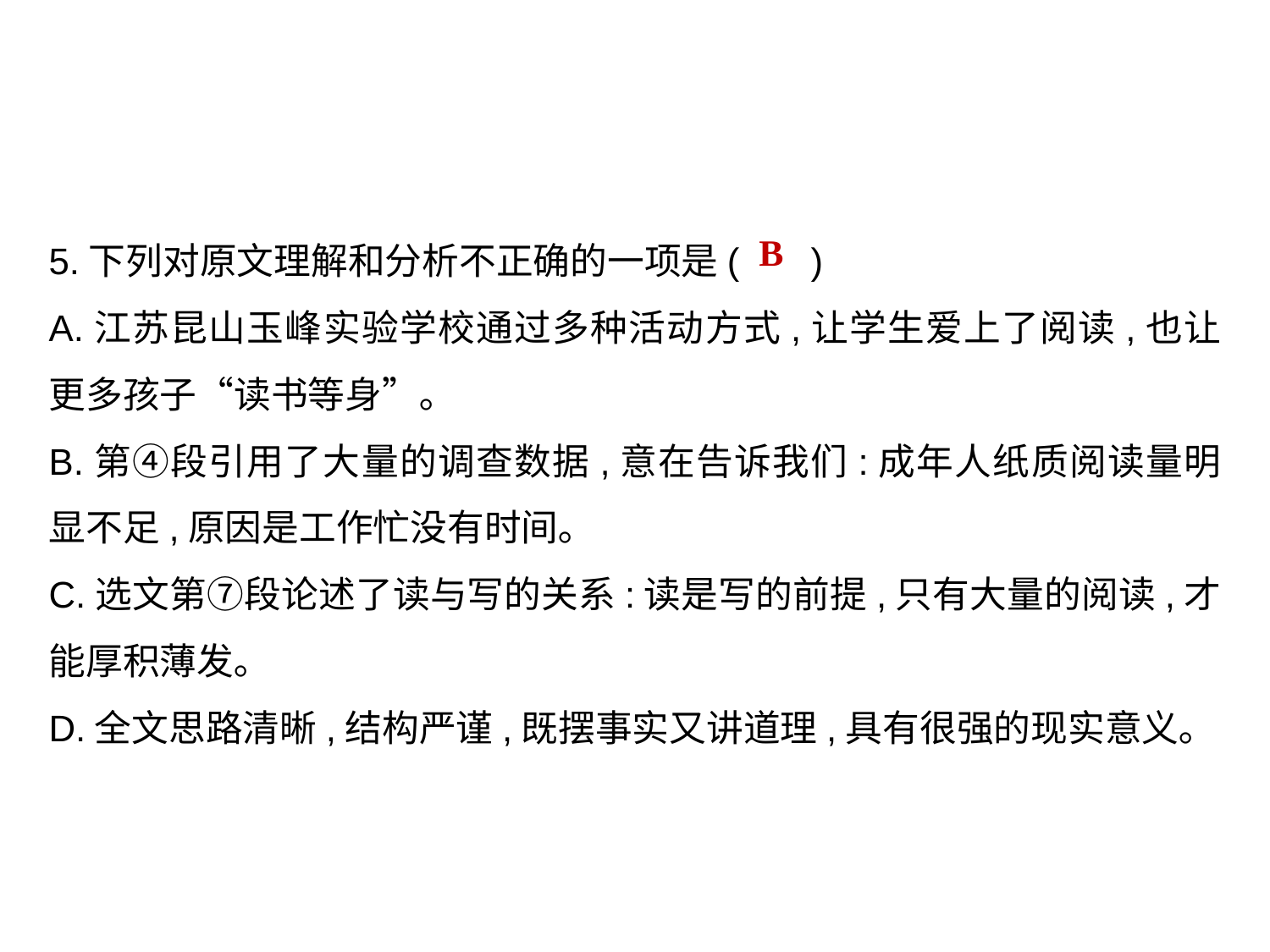

5.下列对原文理解和分析不正确的一项是(	)
A.江苏昆山玉峰实验学校通过多种活动方式,让学生爱上了阅读,也让更多孩子“读书等身”｡
B.第④段引用了大量的调查数据,意在告诉我们:成年人纸质阅读量明显不足,原因是工作忙没有时间｡
C.选文第⑦段论述了读与写的关系:读是写的前提,只有大量的阅读,才能厚积薄发｡
D.全文思路清晰,结构严谨,既摆事实又讲道理,具有很强的现实意义｡
B